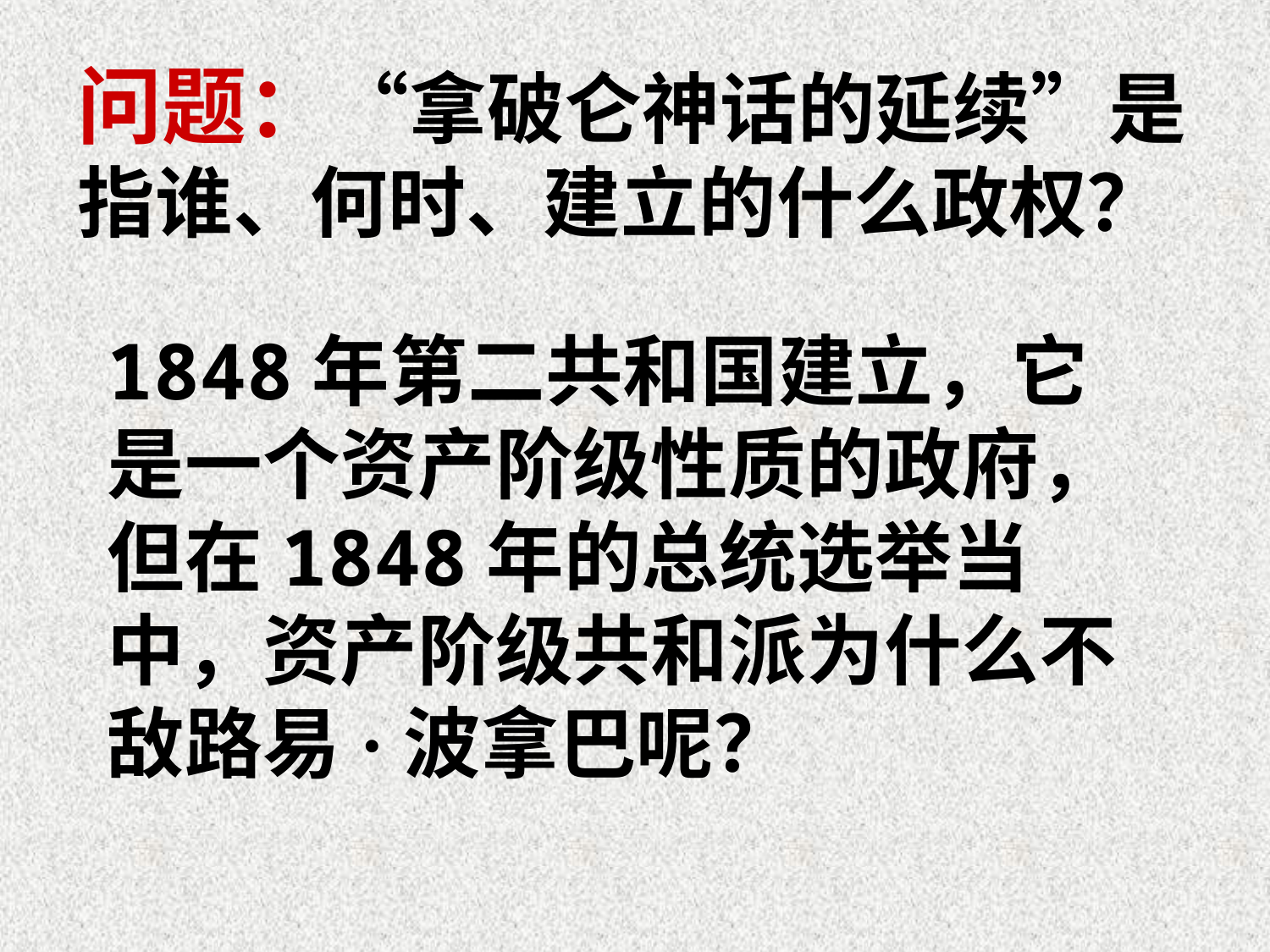

问题：“拿破仑神话的延续”是指谁、何时、建立的什么政权？
1848年第二共和国建立，它是一个资产阶级性质的政府，但在1848年的总统选举当中，资产阶级共和派为什么不敌路易·波拿巴呢？